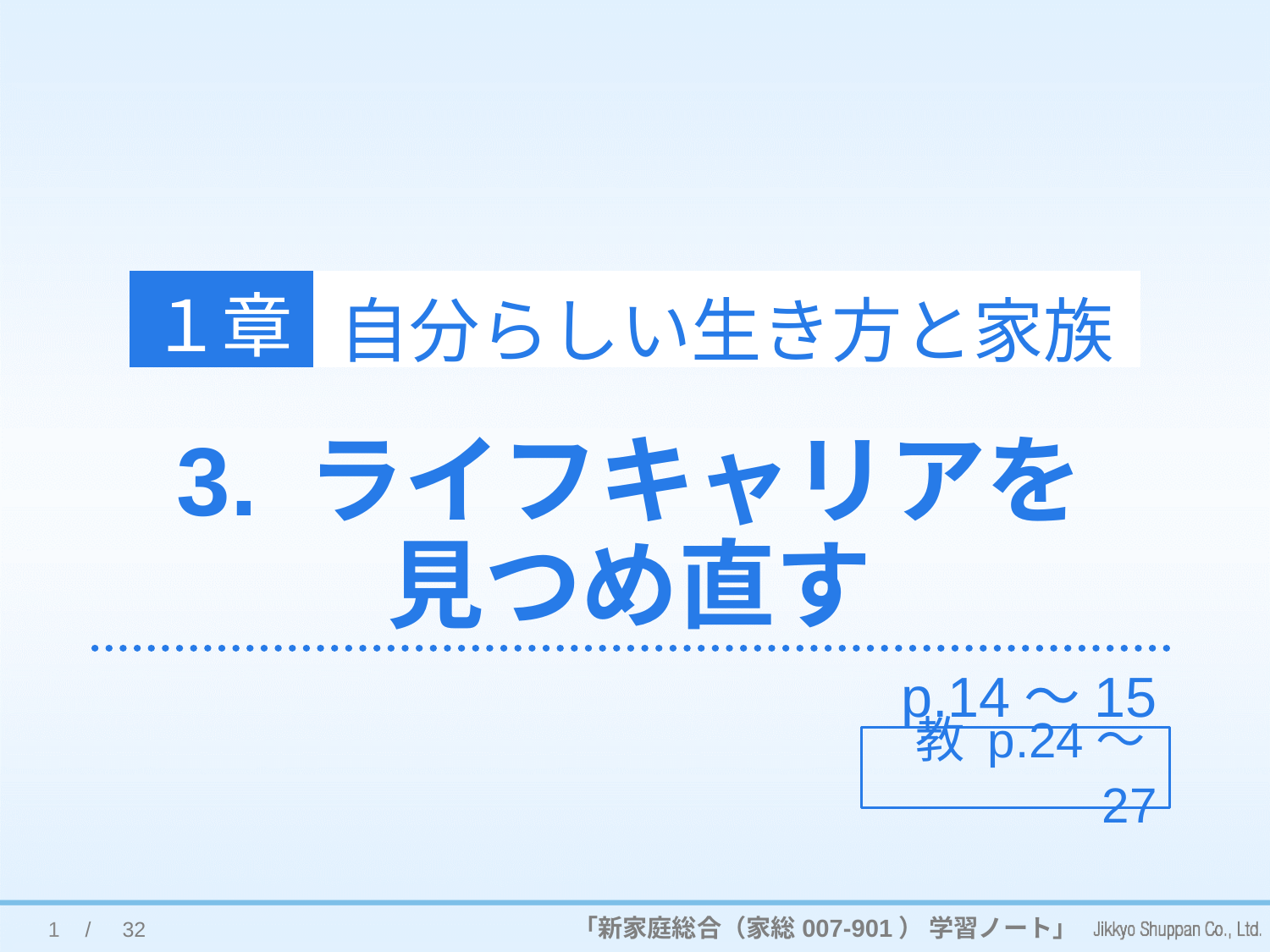

１章
自分らしい生き方と家族
# 3. ライフキャリアを 見つめ直す
p.14～15
教 p.24～27
1